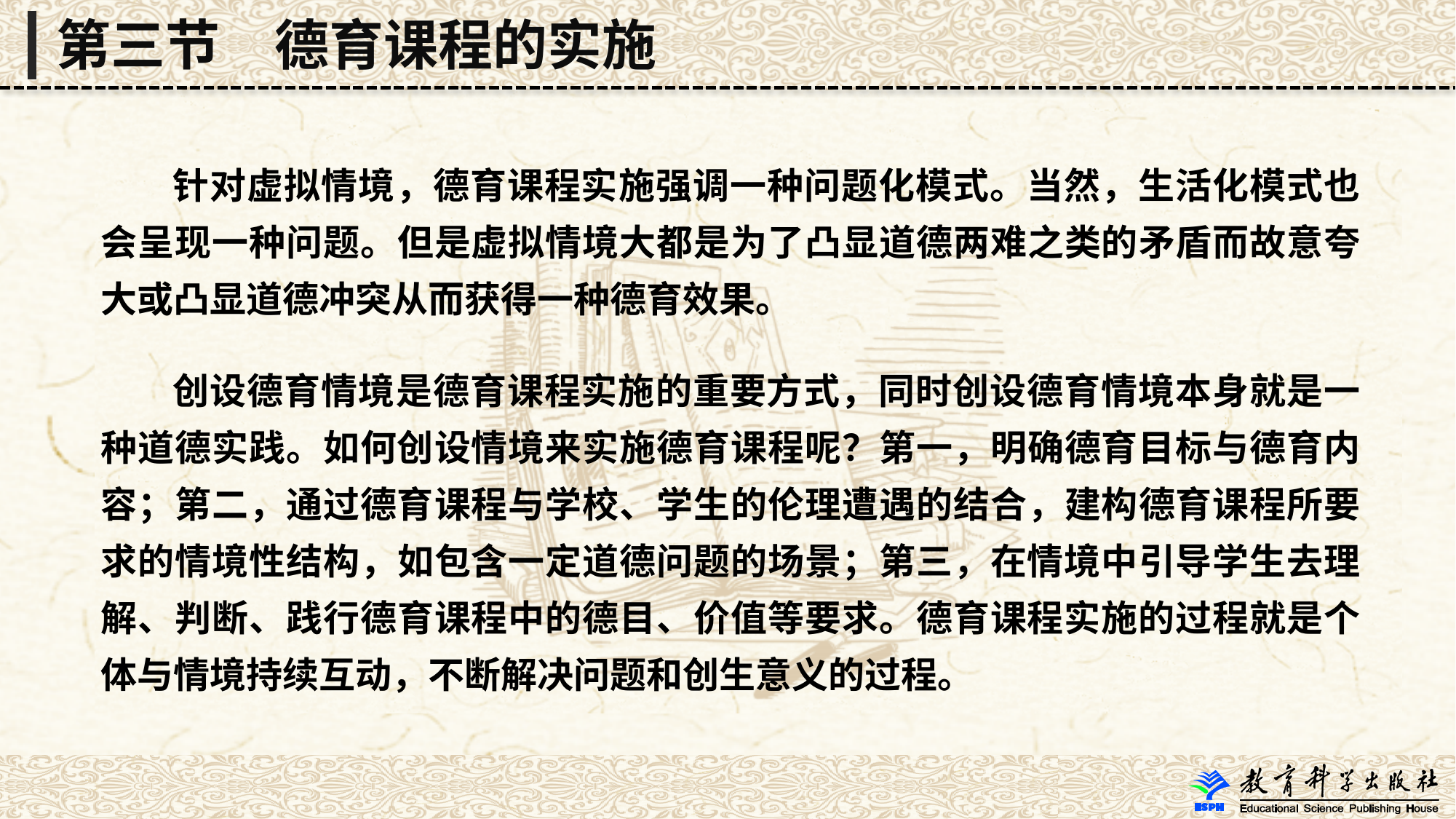

第三节　德育课程的实施
       针对虚拟情境，德育课程实施强调一种问题化模式。当然，生活化模式也会呈现一种问题。但是虚拟情境大都是为了凸显道德两难之类的矛盾而故意夸大或凸显道德冲突从而获得一种德育效果。

       创设德育情境是德育课程实施的重要方式，同时创设德育情境本身就是一种道德实践。如何创设情境来实施德育课程呢？第一，明确德育目标与德育内容；第二，通过德育课程与学校、学生的伦理遭遇的结合，建构德育课程所要求的情境性结构，如包含一定道德问题的场景；第三，在情境中引导学生去理解、判断、践行德育课程中的德目、价值等要求。德育课程实施的过程就是个体与情境持续互动，不断解决问题和创生意义的过程。